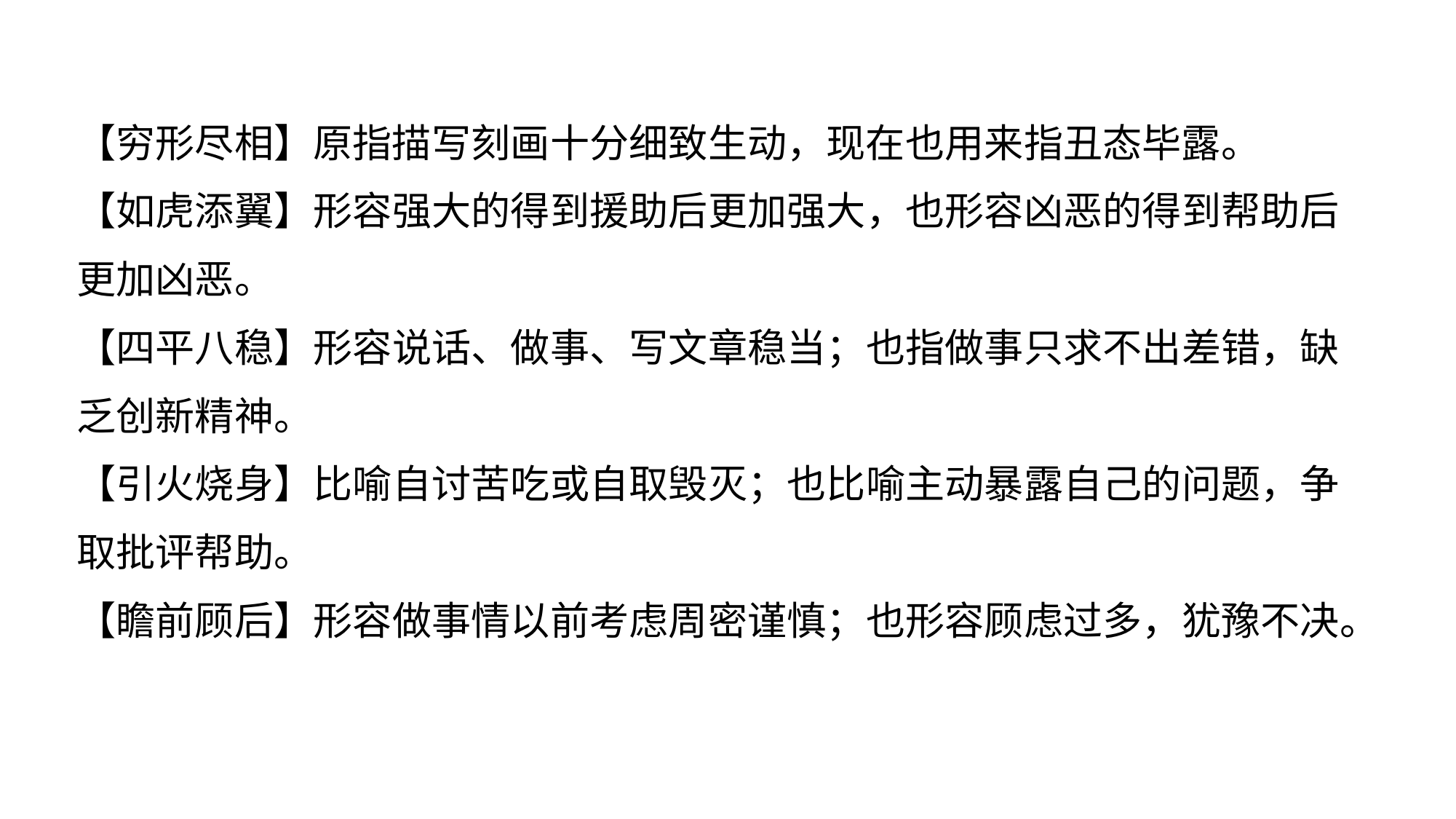

【穷形尽相】原指描写刻画十分细致生动，现在也用来指丑态毕露。
【如虎添翼】形容强大的得到援助后更加强大，也形容凶恶的得到帮助后更加凶恶。
【四平八稳】形容说话、做事、写文章稳当；也指做事只求不出差错，缺乏创新精神。
【引火烧身】比喻自讨苦吃或自取毁灭；也比喻主动暴露自己的问题，争取批评帮助。
【瞻前顾后】形容做事情以前考虑周密谨慎；也形容顾虑过多，犹豫不决。